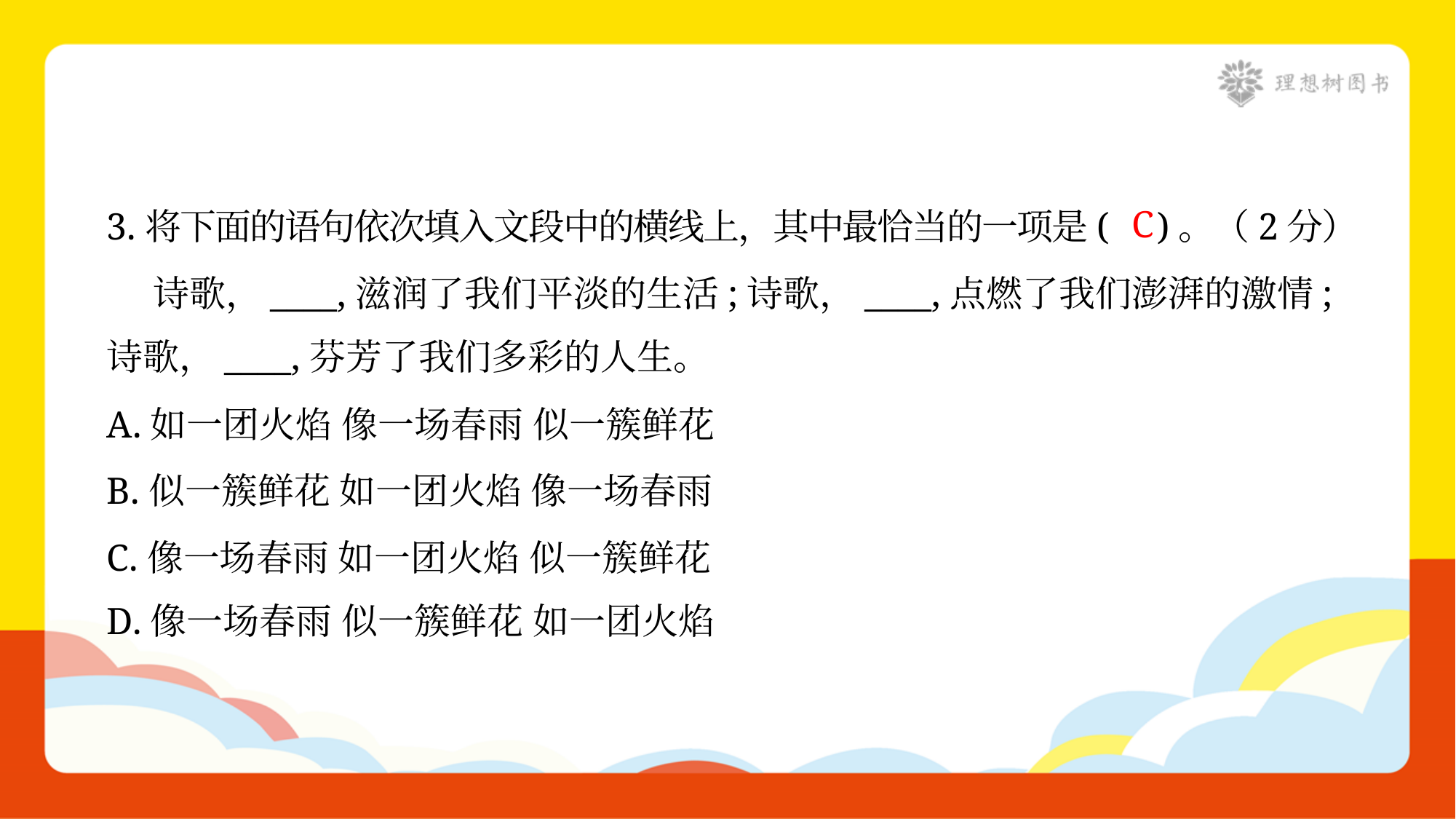

3.将下面的语句依次填入文段中的横线上，其中最恰当的一项是(     )。（2分）
    诗歌，____,滋润了我们平淡的生活;诗歌，____,点燃了我们澎湃的激情;
诗歌，____,芬芳了我们多彩的人生。
C
A.如一团火焰 像一场春雨 似一簇鲜花
B.似一簇鲜花 如一团火焰 像一场春雨
C.像一场春雨 如一团火焰 似一簇鲜花
D.像一场春雨 似一簇鲜花 如一团火焰